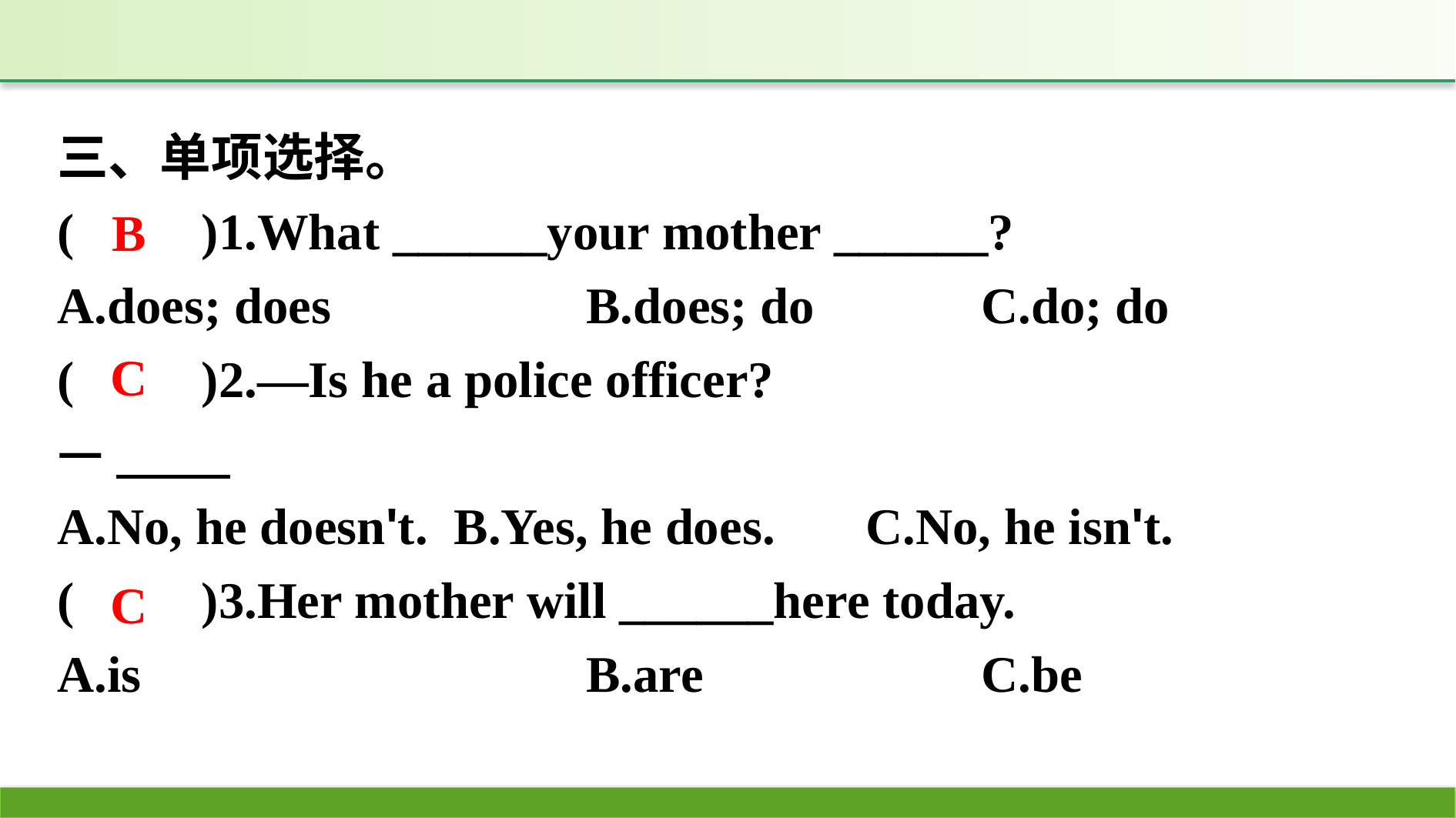

三、单项选择。
(　　)1.What ______your mother ______?
A.does; does		B.does; do		C.do; do
(　　)2.—Is he a police officer?
—
A.No, he doesn't.	B.Yes, he does.	C.No, he isn't.
(　　)3.Her mother will ______here today.
A.is				B.are			C.be
B
C
C